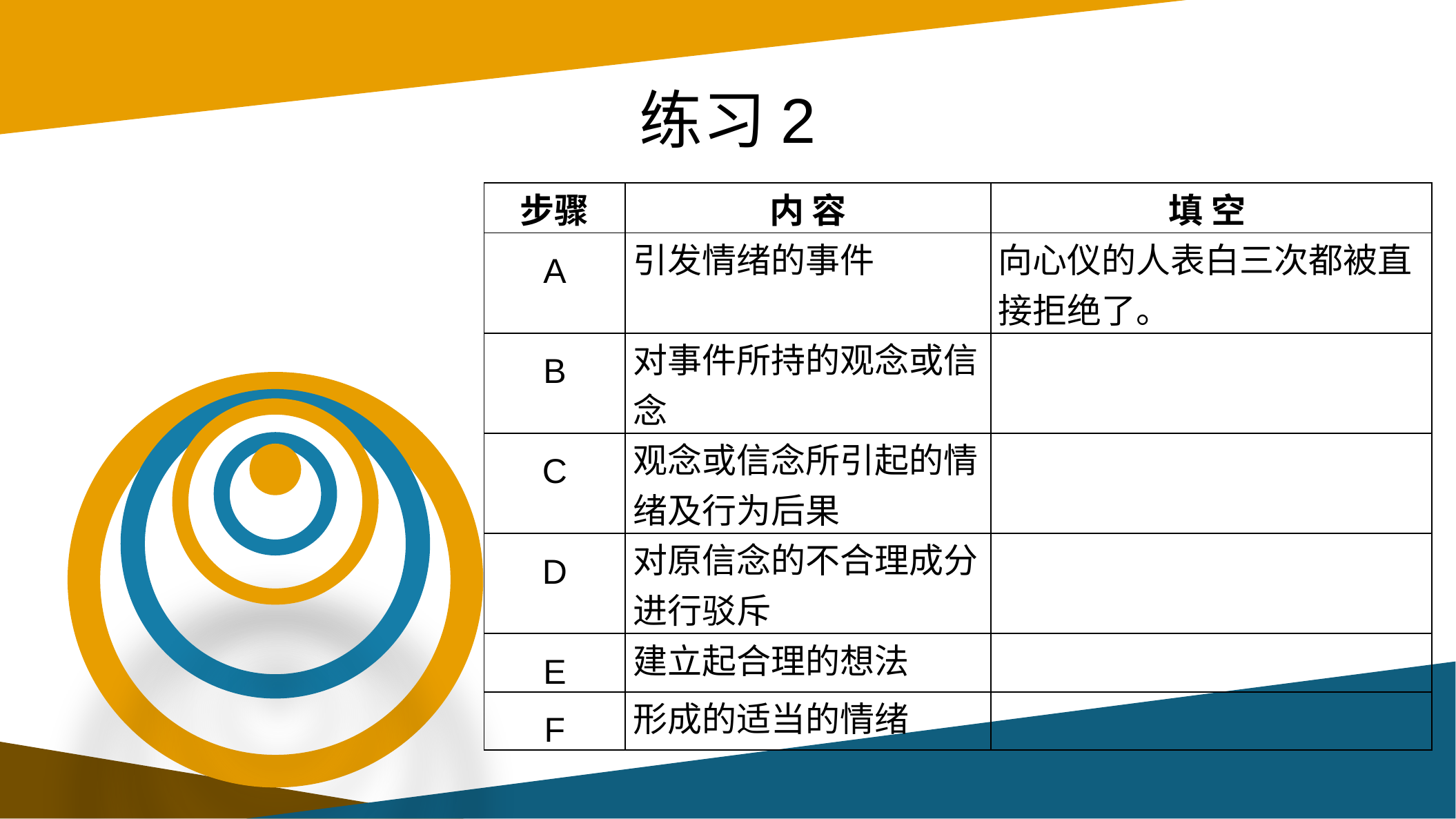

# 练习2
| 步骤 | 内 容 | 填 空 |
| --- | --- | --- |
| A | 引发情绪的事件 | 向心仪的人表白三次都被直接拒绝了。 |
| B | 对事件所持的观念或信念 |  |
| C | 观念或信念所引起的情绪及行为后果 |  |
| D | 对原信念的不合理成分进行驳斥 |  |
| E | 建立起合理的想法 |  |
| F | 形成的适当的情绪 |  |